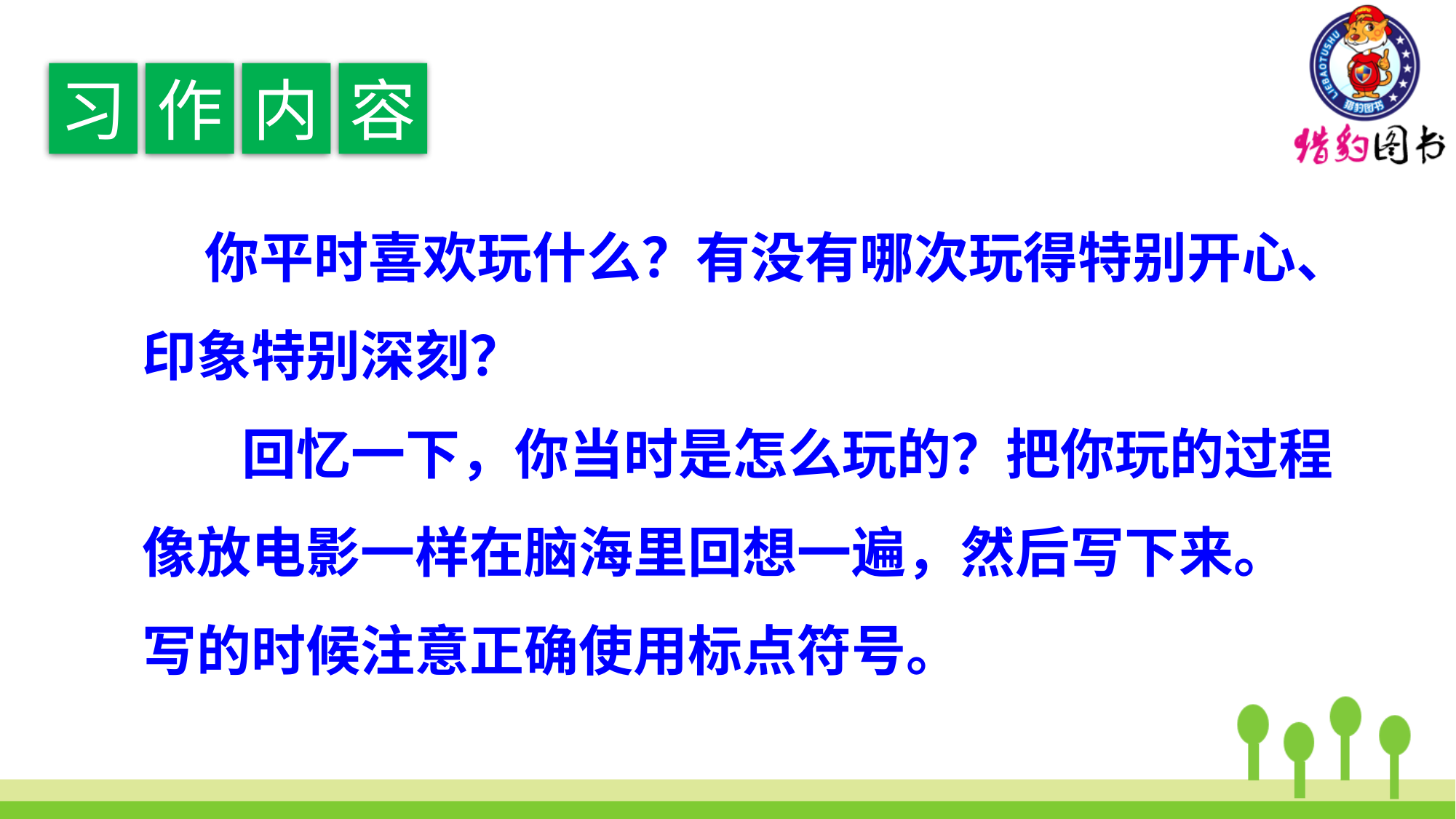

习
作
内
容

    你平时喜欢玩什么？有没有哪次玩得特别开心、印象特别深刻？
       回忆一下，你当时是怎么玩的？把你玩的过程像放电影一样在脑海里回想一遍，然后写下来。写的时候注意正确使用标点符号。